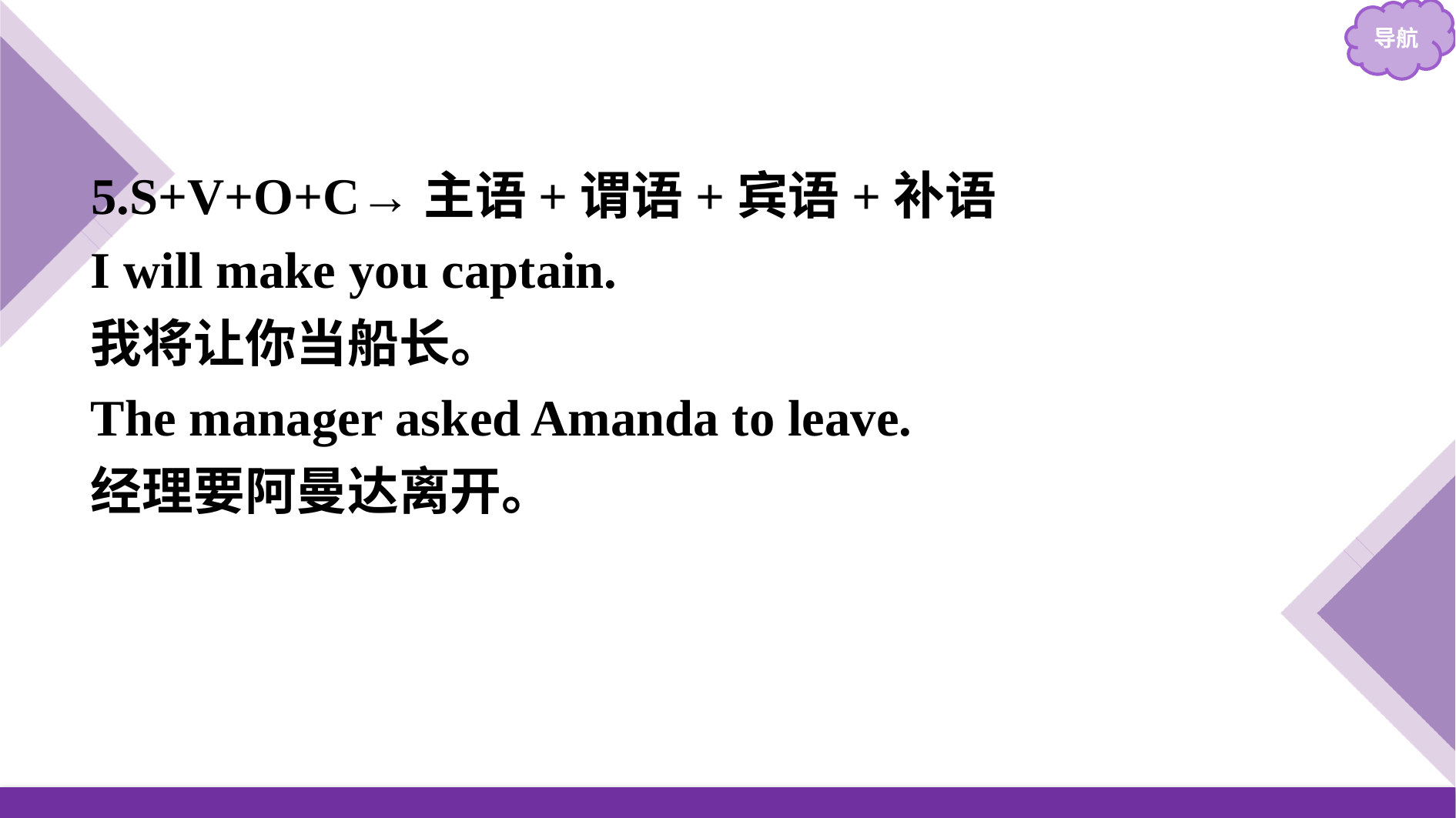

5.S+V+O+C→主语+谓语+宾语+补语
I will make you captain.
我将让你当船长。
The manager asked Amanda to leave.
经理要阿曼达离开。